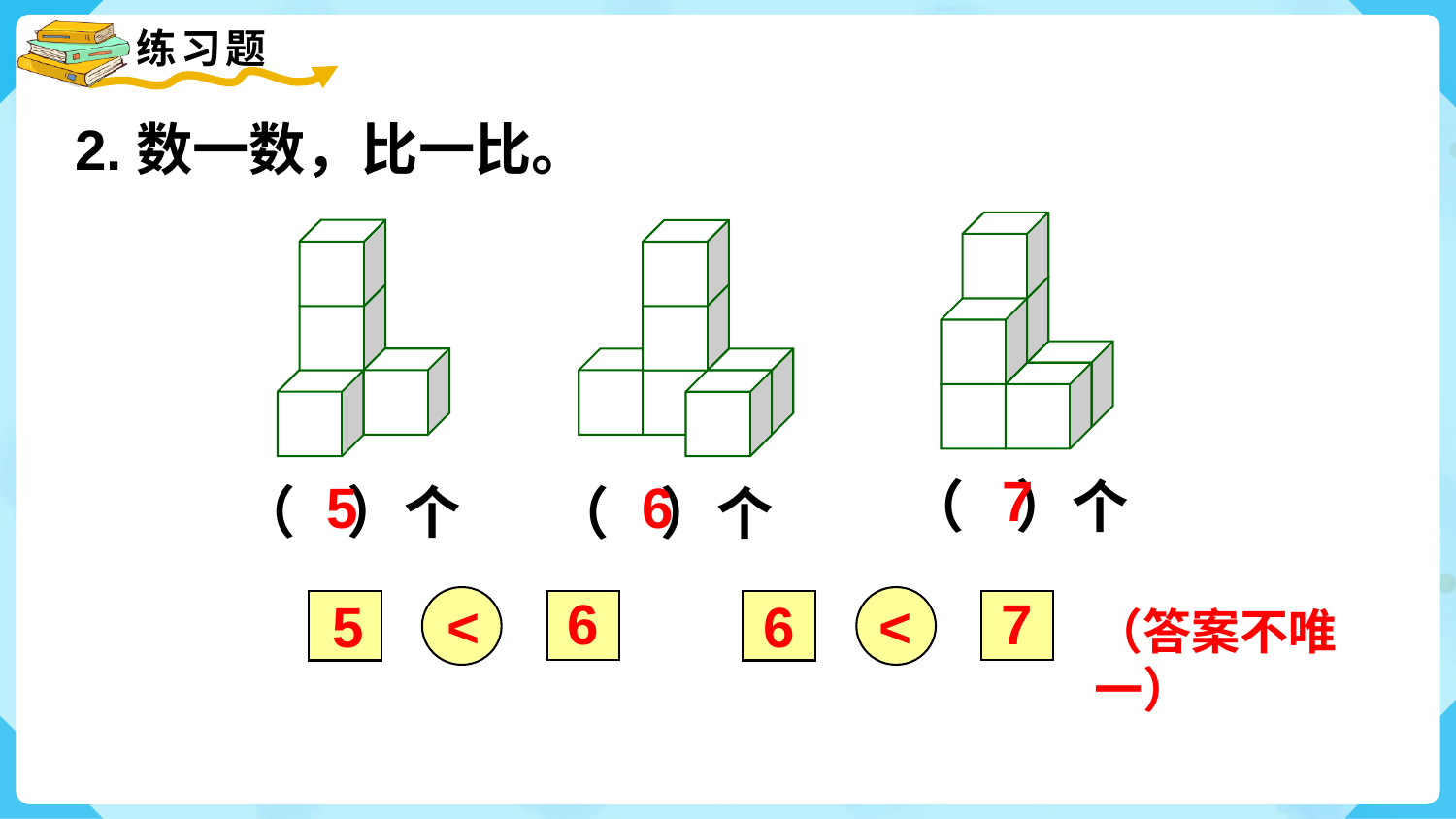

2.数一数，比一比。

7
（    ）个
5
6
（    ）个
（    ）个
6
7
<
6
5
<

（答案不唯一）